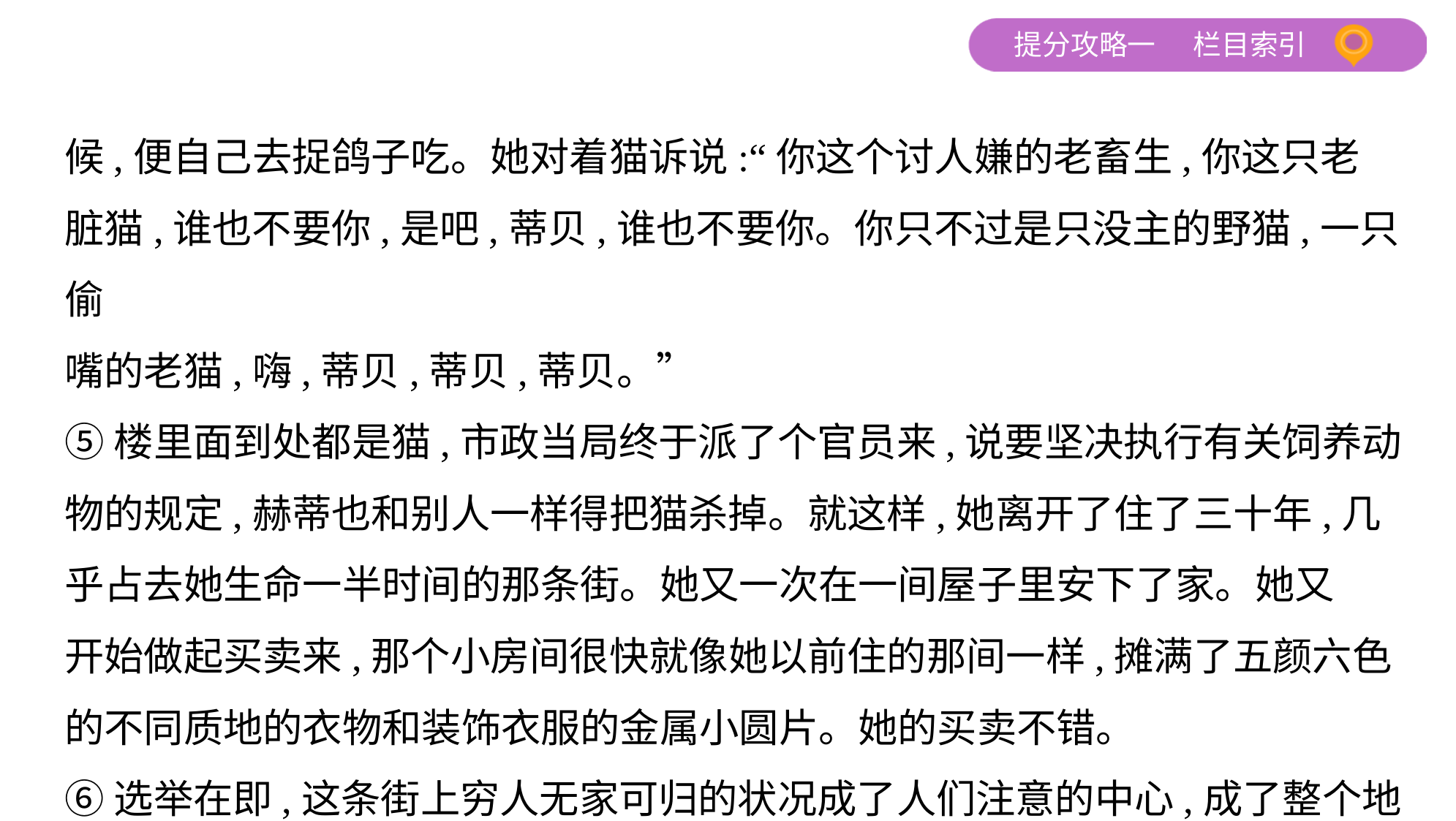

候,便自己去捉鸽子吃。她对着猫诉说:“你这个讨人嫌的老畜生,你这只老
脏猫,谁也不要你,是吧,蒂贝,谁也不要你。你只不过是只没主的野猫,一只偷
嘴的老猫,嗨,蒂贝,蒂贝,蒂贝。”
⑤楼里面到处都是猫,市政当局终于派了个官员来,说要坚决执行有关饲养动
物的规定,赫蒂也和别人一样得把猫杀掉。就这样,她离开了住了三十年,几
乎占去她生命一半时间的那条街。她又一次在一间屋子里安下了家。她又
开始做起买卖来,那个小房间很快就像她以前住的那间一样,摊满了五颜六色
的不同质地的衣物和装饰衣服的金属小圆片。她的买卖不错。
⑥选举在即,这条街上穷人无家可归的状况成了人们注意的中心,成了整个地